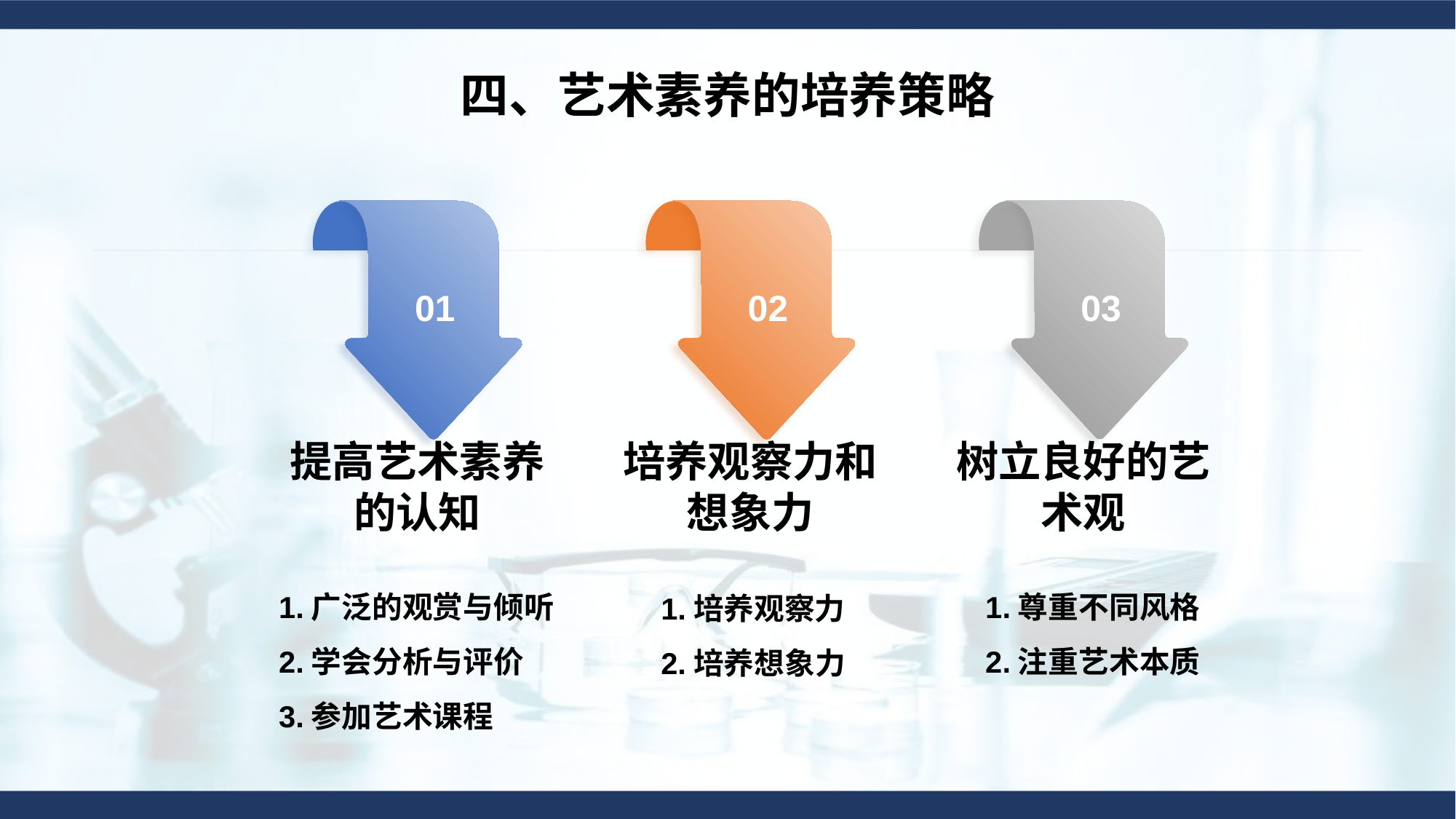

四、艺术素养的培养策略
01
02
03

提高艺术素养的认知
培养观察力和想象力
树立良好的艺术观
1.广泛的观赏与倾听
2.学会分析与评价
3.参加艺术课程

1.尊重不同风格
2.注重艺术本质

1.培养观察力
2.培养想象力